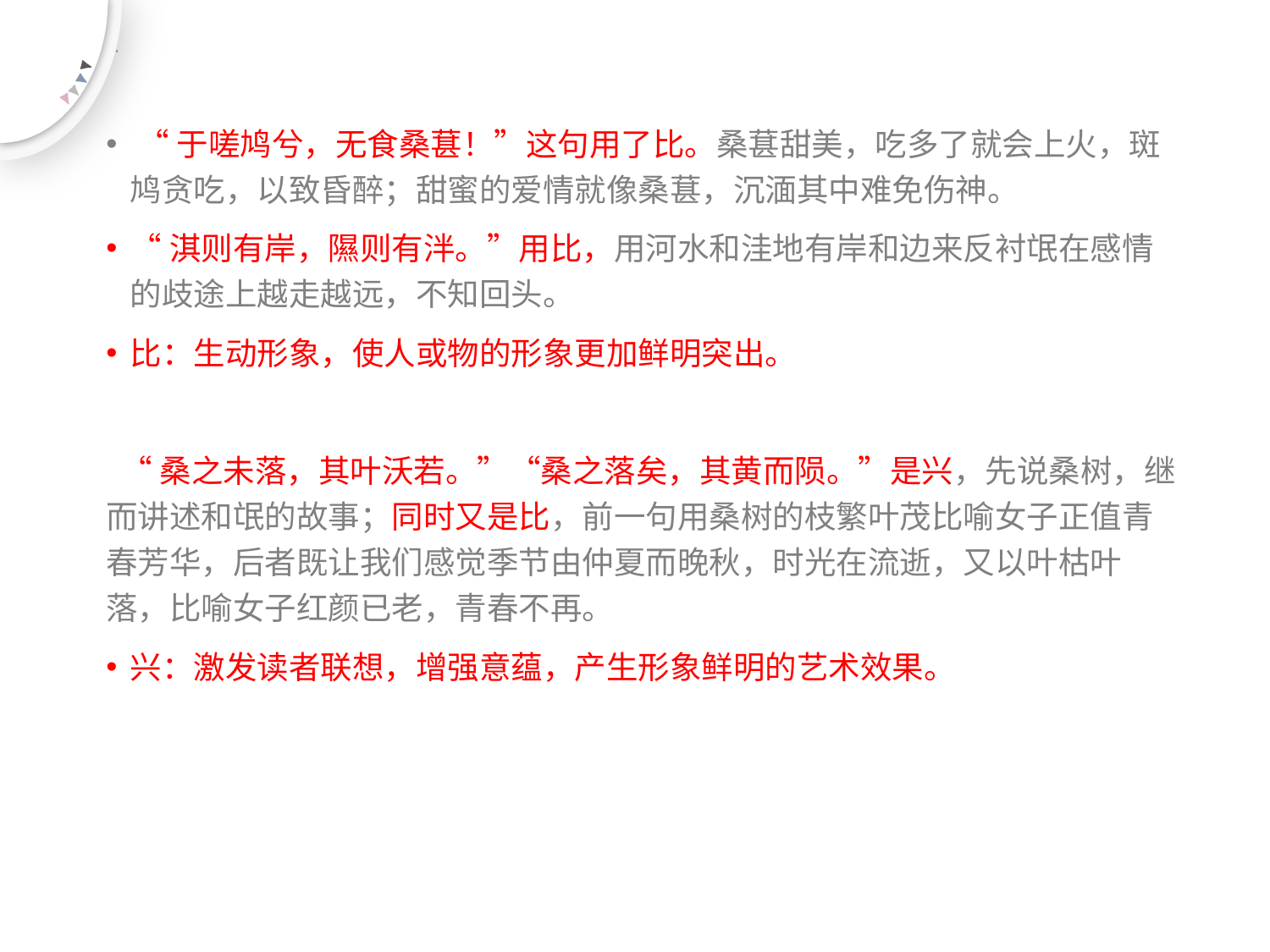

#
 “于嗟鸠兮，无食桑葚！”这句用了比。桑葚甜美，吃多了就会上火，斑鸠贪吃，以致昏醉；甜蜜的爱情就像桑葚，沉湎其中难免伤神。
“淇则有岸，隰则有泮。”用比，用河水和洼地有岸和边来反衬氓在感情的歧途上越走越远，不知回头。
比：生动形象，使人或物的形象更加鲜明突出。

  “桑之未落，其叶沃若。”“桑之落矣，其黄而陨。”是兴，先说桑树，继而讲述和氓的故事；同时又是比，前一句用桑树的枝繁叶茂比喻女子正值青春芳华，后者既让我们感觉季节由仲夏而晚秋，时光在流逝，又以叶枯叶落，比喻女子红颜已老，青春不再。
兴：激发读者联想，增强意蕴，产生形象鲜明的艺术效果。